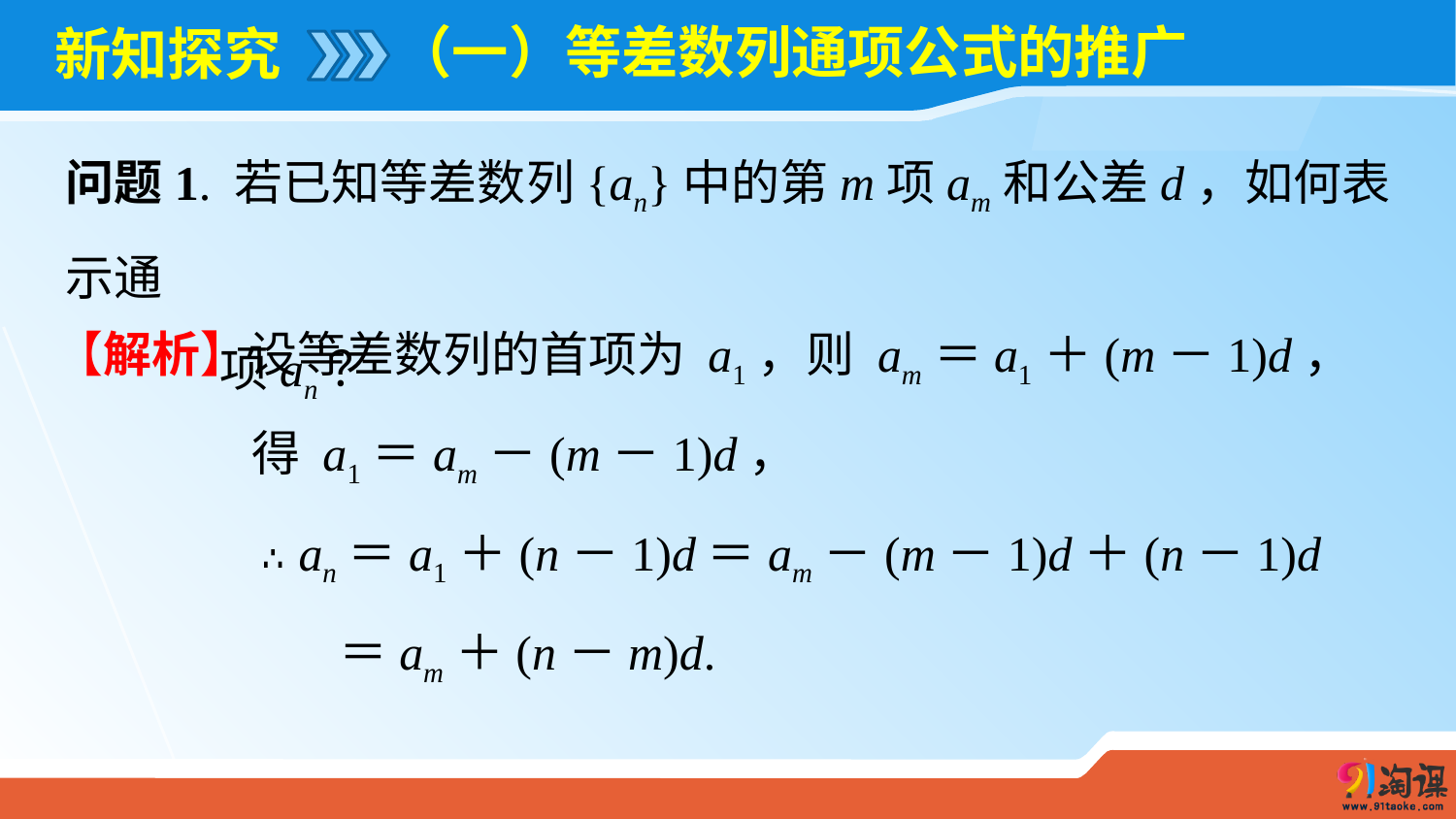

（一）等差数列通项公式的推广
# 新知探究
问题1. 若已知等差数列{an}中的第m项am和公差d，如何表示通
             项an？

【解析】设等差数列的首项为 a1，则 am＝a1＋(m－1)d，
                 得 a1＝am－(m－1)d，
                 ∴ an＝a1＋(n－1)d＝am－(m－1)d＋(n－1)d
                         ＝am＋(n－m)d.